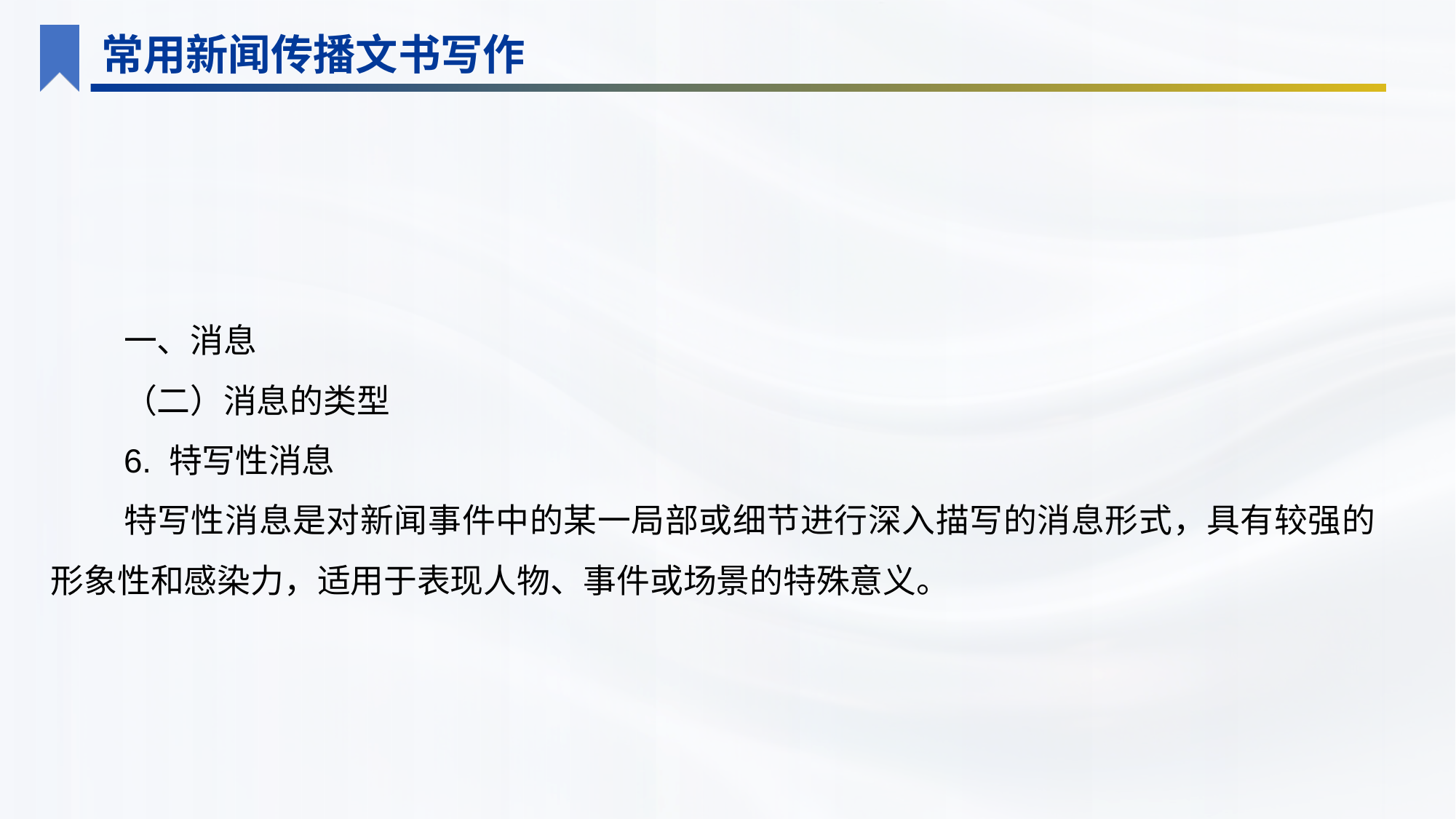

常用新闻传播文书写作
一、消息
（二）消息的类型
6. 特写性消息
特写性消息是对新闻事件中的某一局部或细节进行深入描写的消息形式，具有较强的形象性和感染力，适用于表现人物、事件或场景的特殊意义。